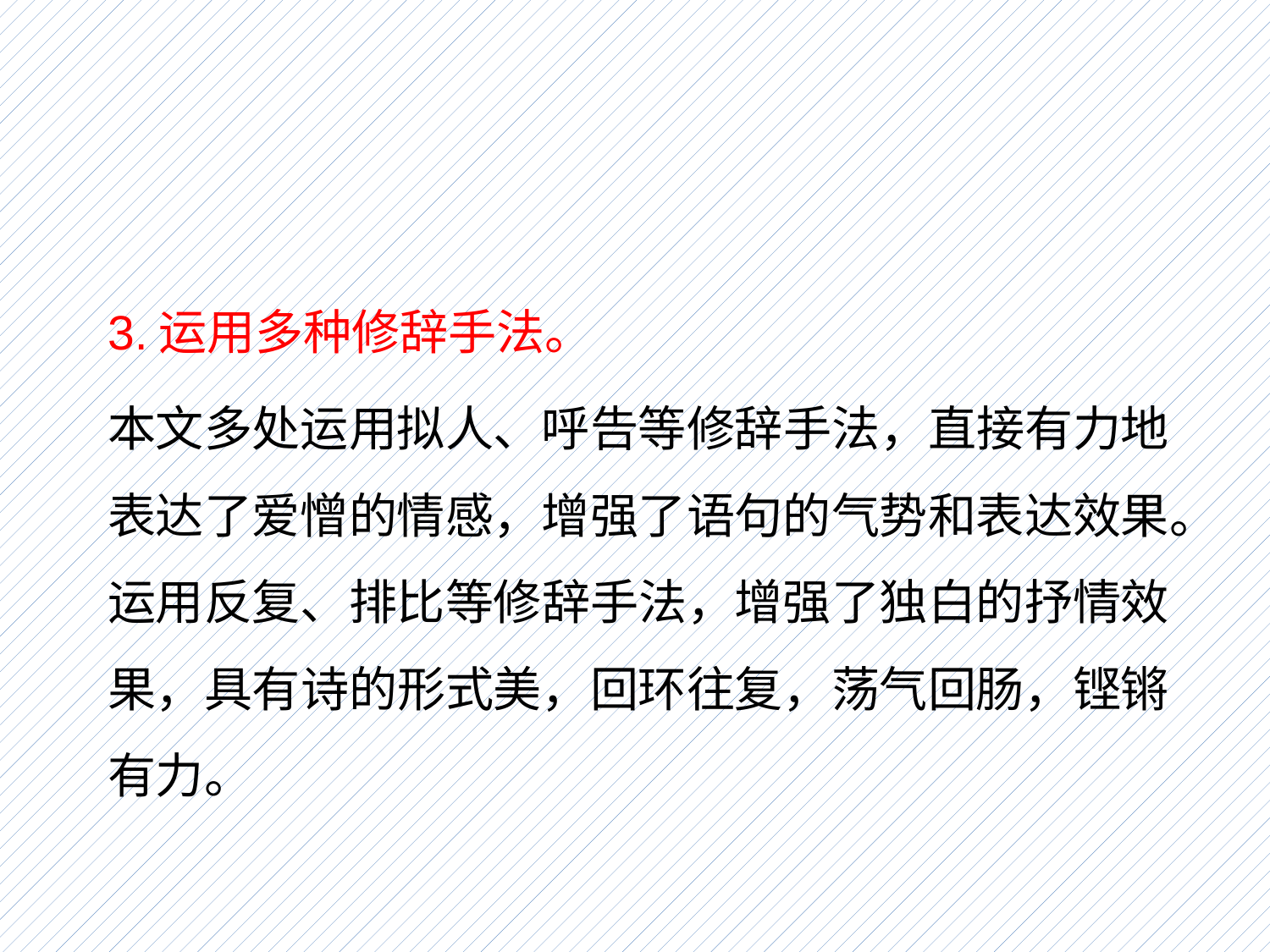

#
3.运用多种修辞手法。
本文多处运用拟人、呼告等修辞手法，直接有力地表达了爱憎的情感，增强了语句的气势和表达效果。运用反复、排比等修辞手法，增强了独白的抒情效果，具有诗的形式美，回环往复，荡气回肠，铿锵有力。